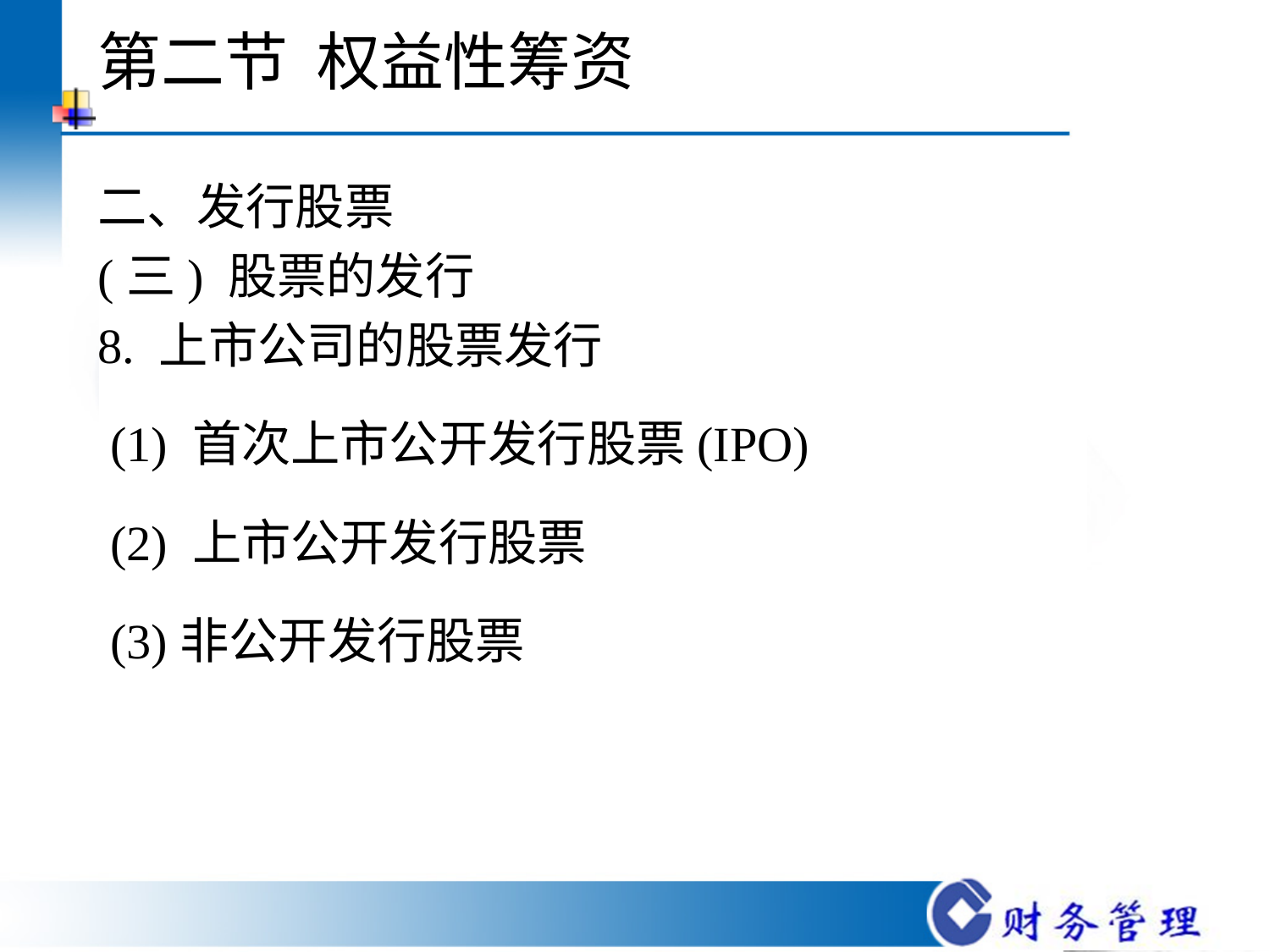

# 第二节  权益性筹资
二、发行股票
(三) 股票的发行
8. 上市公司的股票发行
 (1) 首次上市公开发行股票(IPO)
 (2) 上市公开发行股票
 (3)非公开发行股票

24